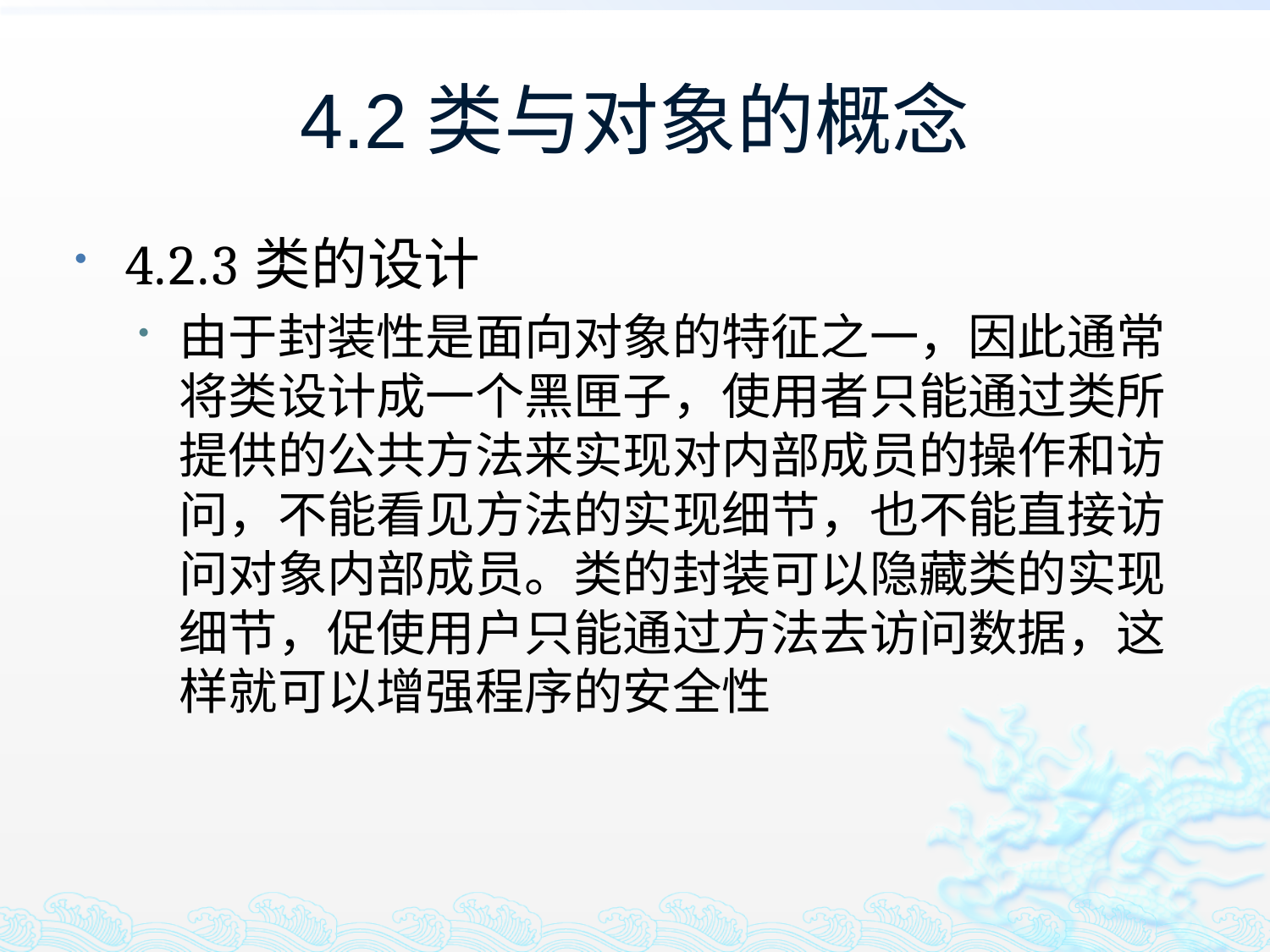

# 4.2类与对象的概念
4.2.3类的设计
由于封装性是面向对象的特征之一，因此通常将类设计成一个黑匣子，使用者只能通过类所提供的公共方法来实现对内部成员的操作和访问，不能看见方法的实现细节，也不能直接访问对象内部成员。类的封装可以隐藏类的实现细节，促使用户只能通过方法去访问数据，这样就可以增强程序的安全性